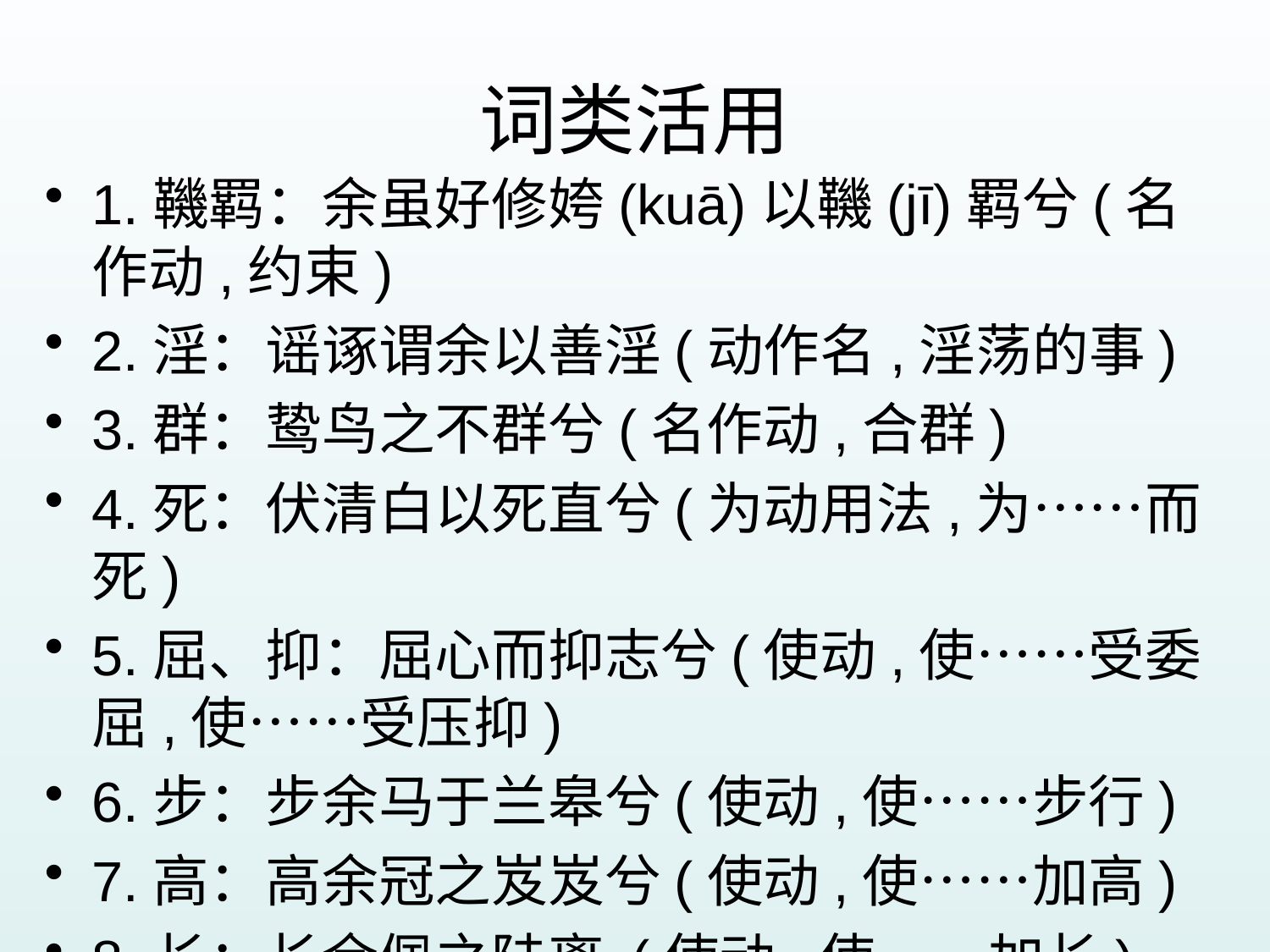

# 词类活用
1.鞿羁：余虽好修姱(kuā)以鞿(jī)羁兮(名作动,约束)
2.淫：谣诼谓余以善淫(动作名,淫荡的事)
3.群：鸷鸟之不群兮(名作动,合群)
4.死：伏清白以死直兮(为动用法,为……而死)
5.屈、抑：屈心而抑志兮(使动,使……受委屈,使……受压抑)
6.步：步余马于兰皋兮(使动,使……步行)
7.高：高余冠之岌岌兮(使动,使……加高)
8.长：长余佩之陆离 (使动,使……加长)